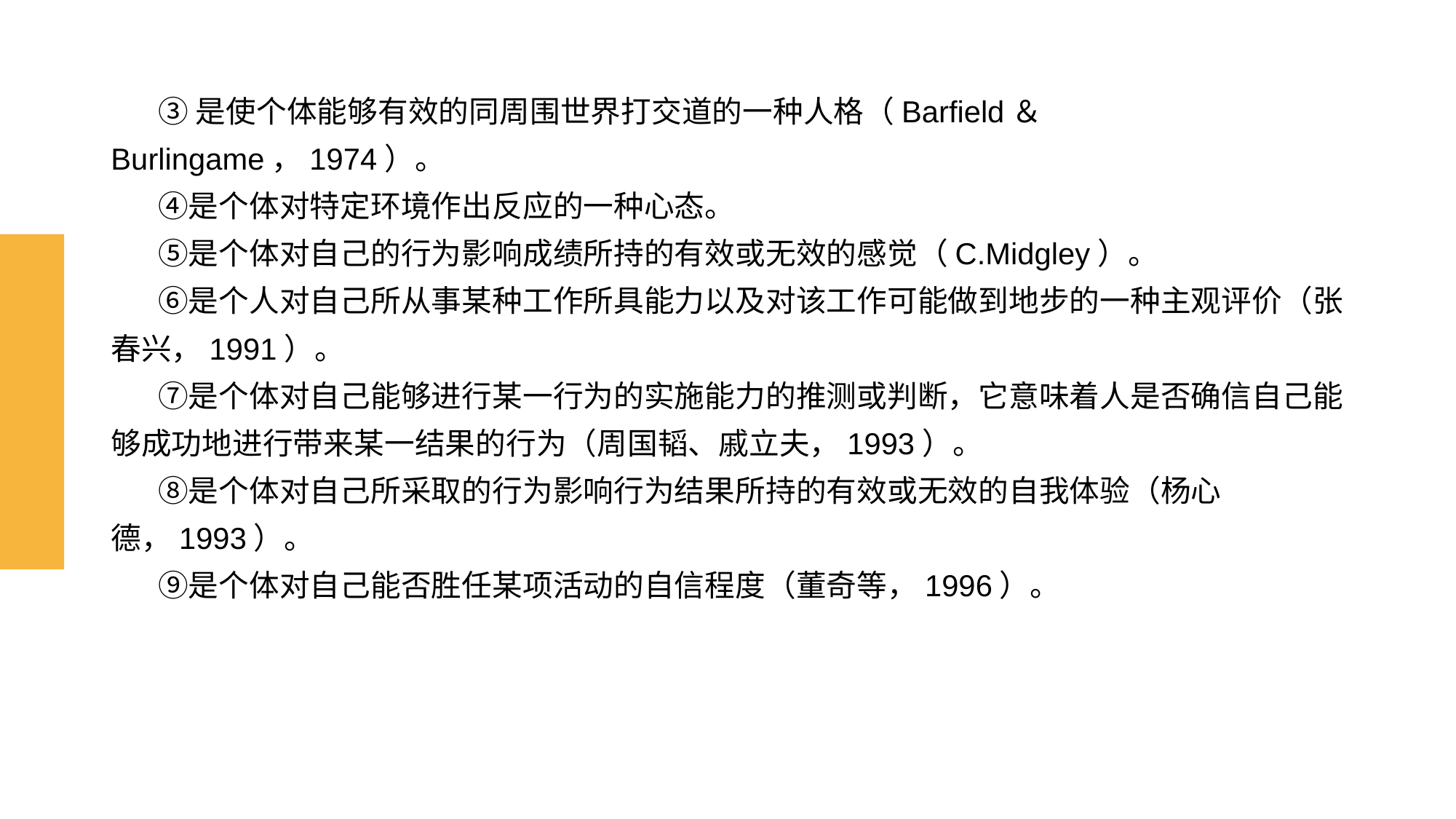

# ③是使个体能够有效的同周围世界打交道的一种人格（Barfield＆Burlingame，1974）。 ④是个体对特定环境作出反应的一种心态。 ⑤是个体对自己的行为影响成绩所持的有效或无效的感觉（C.Midgley）。 ⑥是个人对自己所从事某种工作所具能力以及对该工作可能做到地步的一种主观评价（张春兴，1991）。 ⑦是个体对自己能够进行某一行为的实施能力的推测或判断，它意味着人是否确信自己能够成功地进行带来某一结果的行为（周国韬、戚立夫，1993）。 ⑧是个体对自己所采取的行为影响行为结果所持的有效或无效的自我体验（杨心德，1993）。 ⑨是个体对自己能否胜任某项活动的自信程度（董奇等，1996）。